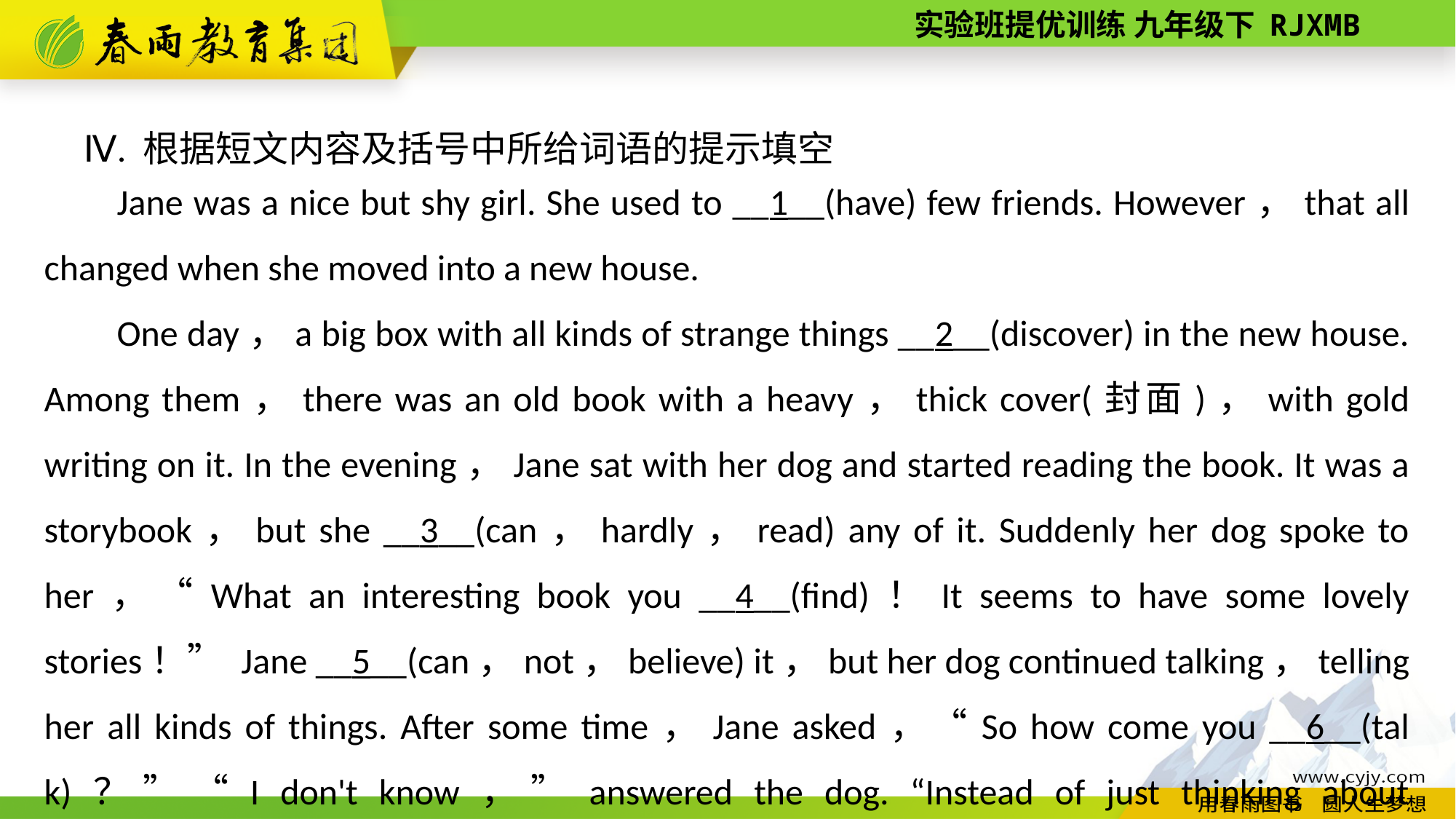

Ⅳ. 根据短文内容及括号中所给词语的提示填空
Jane was a nice but shy girl. She used to __1__(have) few friends. However，that all changed when she moved into a new house.
One day，a big box with all kinds of strange things __2__(discover) in the new house. Among them，there was an old book with a heavy，thick cover(封面)，with gold writing on it. In the evening，Jane sat with her dog and started reading the book. It was a storybook，but she __3__(can，hardly，read) any of it. Suddenly her dog spoke to her，“What an interesting book you __4__(find)！It seems to have some lovely stories！” Jane __5__(can，not，believe) it，but her dog continued talking，telling her all kinds of things. After some time，Jane asked，“So how come you __6__(talk)？”“I don't know，”answered the dog. “Instead of just thinking about things，now I __7__(say) them too...”